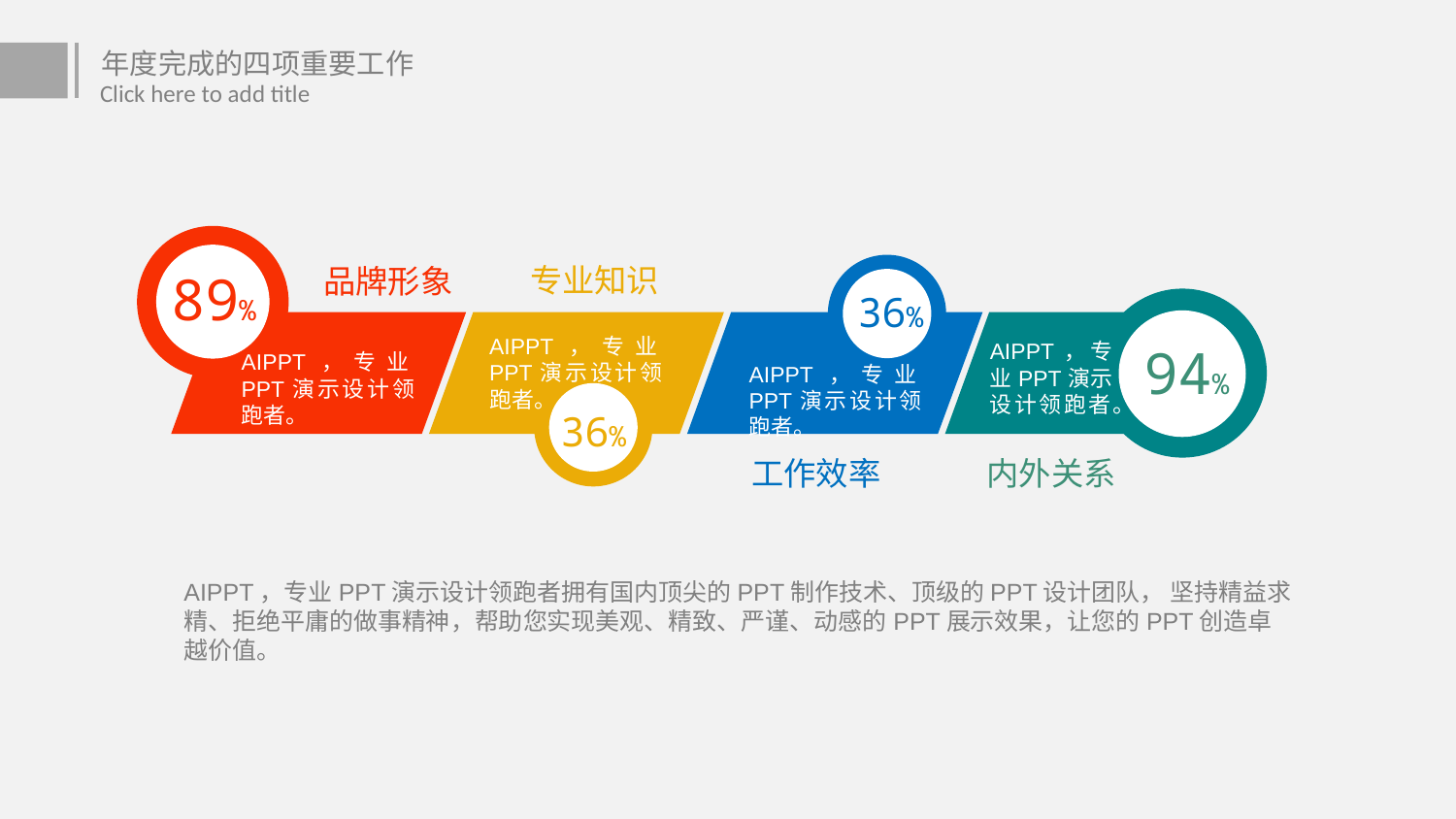

年度完成的四项重要工作

Click here to add title

品牌形象

AIPPT，专业PPT演示设计领跑者。

89%
专业知识

AIPPT，专业PPT演示设计领跑者。

36%

36%

AIPPT，专业PPT演示设计领跑者。
工作效率

AIPPT，专业PPT演示设计领跑者。
94%
内外关系
AIPPT，专业PPT演示设计领跑者拥有国内顶尖的PPT制作技术、顶级的PPT设计团队， 坚持精益求
精、拒绝平庸的做事精神，帮助您实现美观、精致、严谨、动感的PPT展示效果，让您的PPT创造卓
越价值。